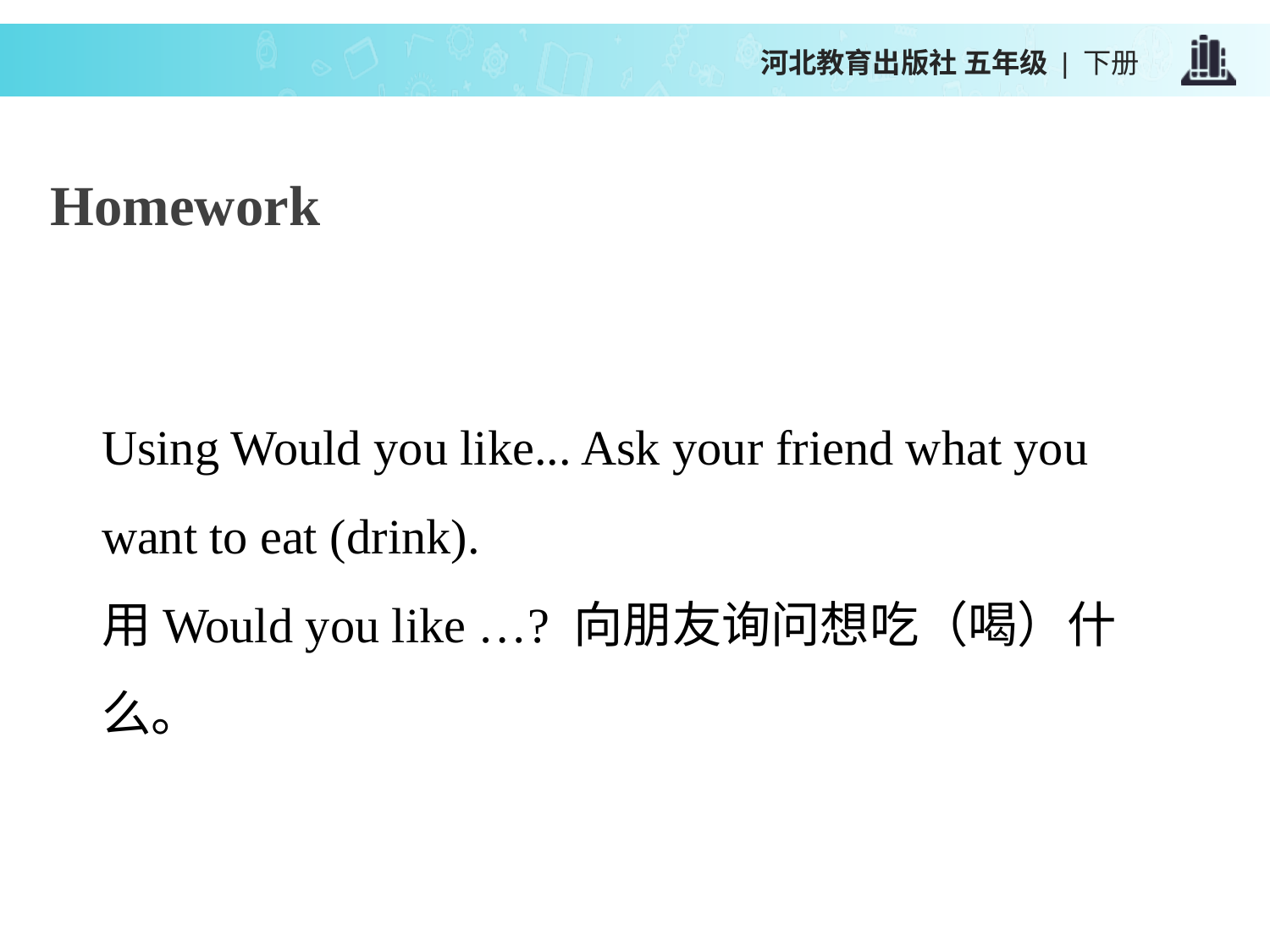

河北教育出版社 五年级 | 下册
Homework
Using Would you like... Ask your friend what you want to eat (drink).
用Would you like …? 向朋友询问想吃（喝）什么。